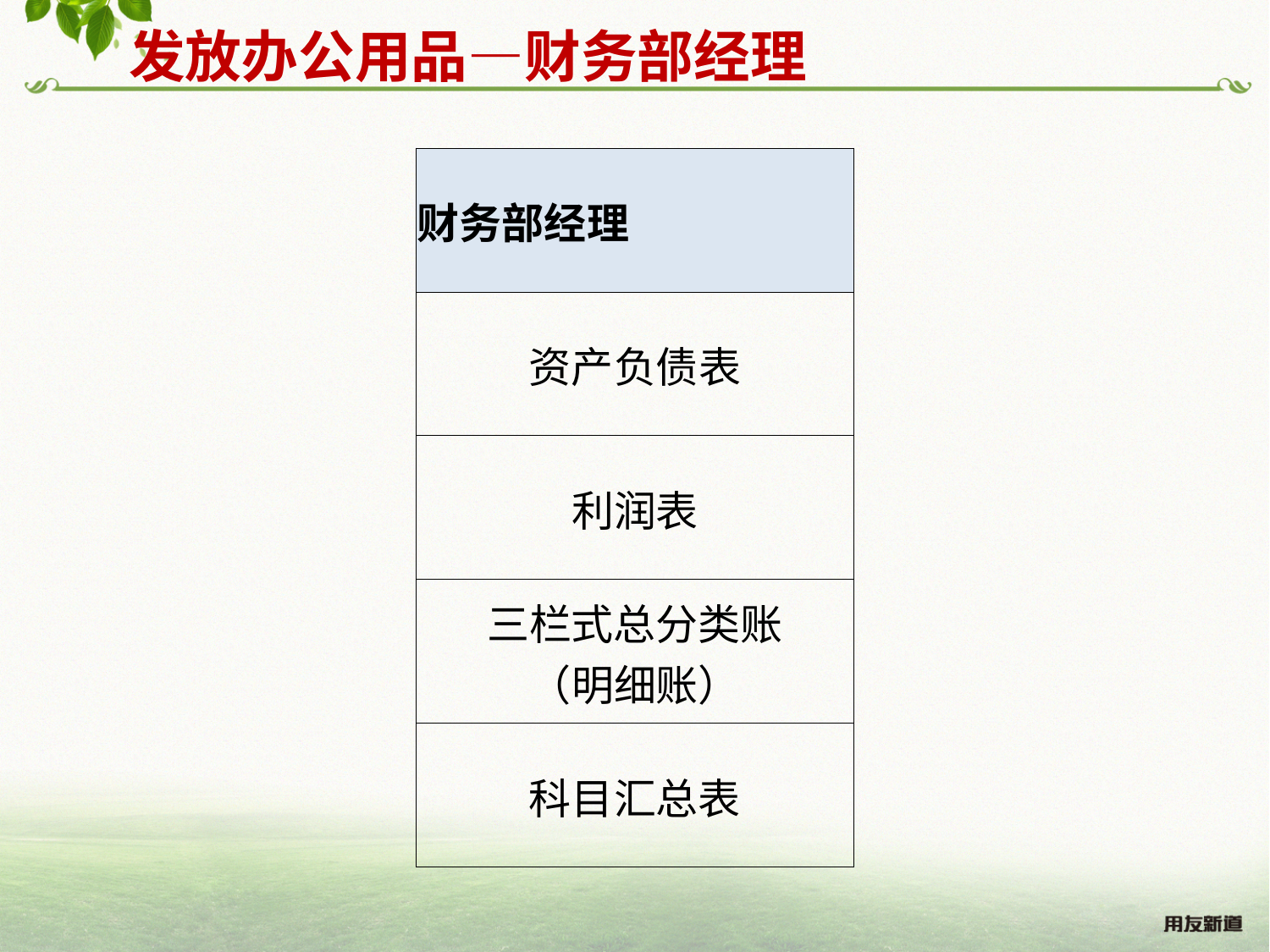

发放办公用品—财务部经理
| 财务部经理 |
| --- |
| 资产负债表 |
| 利润表 |
| 三栏式总分类账 （明细账） |
| 科目汇总表 |